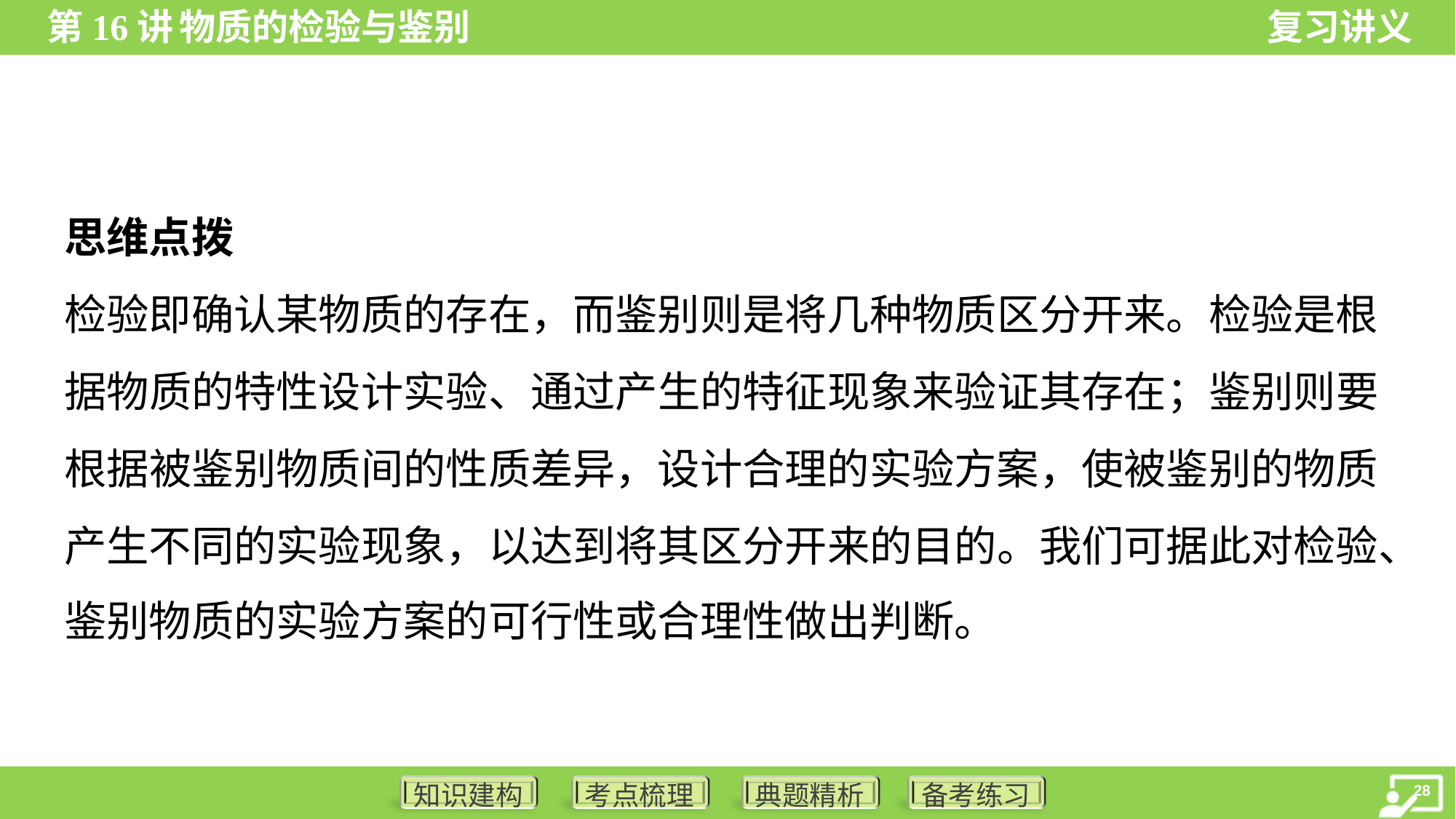

思维点拨
检验即确认某物质的存在，而鉴别则是将几种物质区分开来。检验是根
据物质的特性设计实验、通过产生的特征现象来验证其存在；鉴别则要
根据被鉴别物质间的性质差异，设计合理的实验方案，使被鉴别的物质
产生不同的实验现象，以达到将其区分开来的目的。我们可据此对检验、
鉴别物质的实验方案的可行性或合理性做出判断。